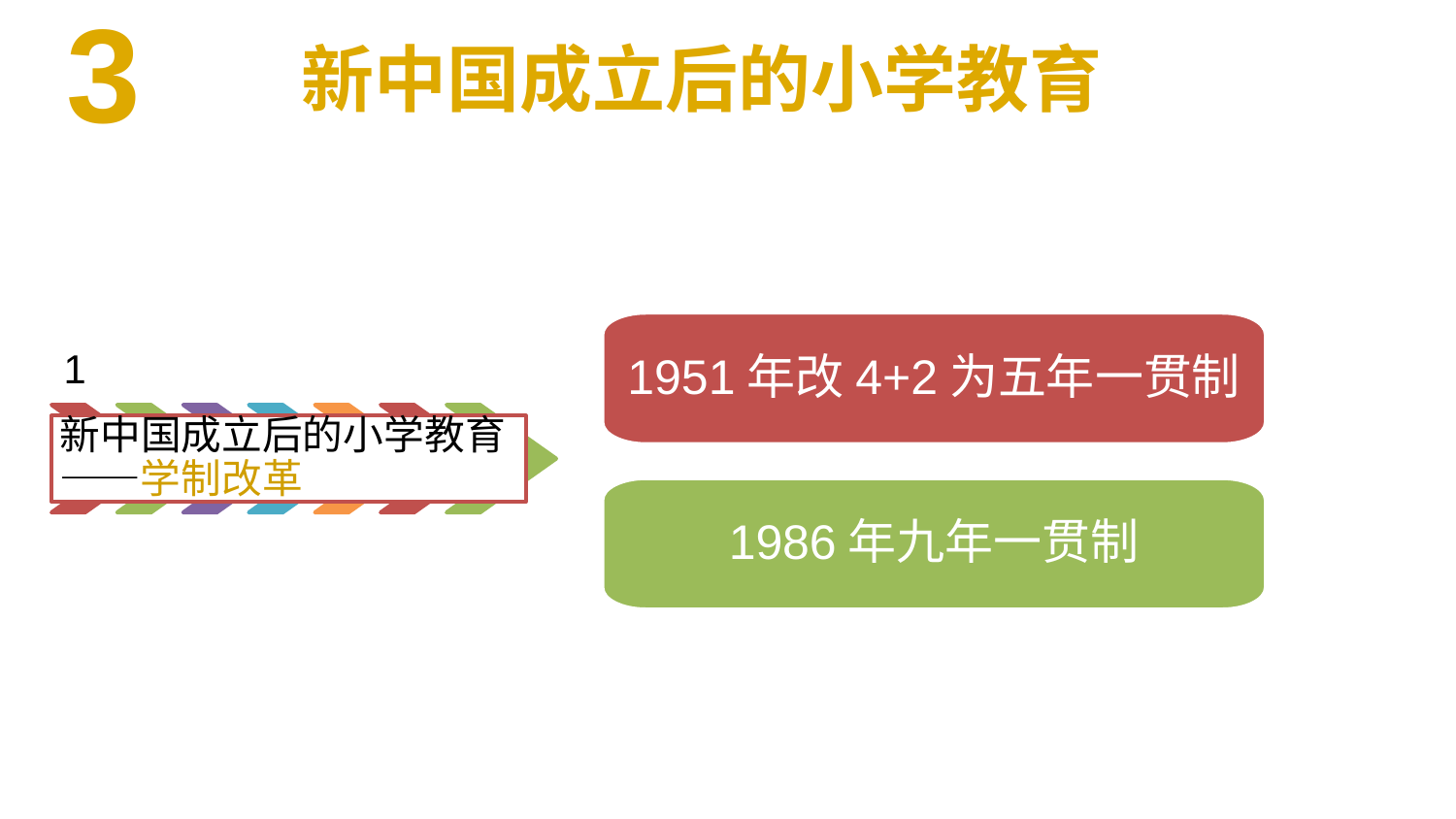

3
新中国成立后的小学教育
1951年改4+2为五年一贯制
1

新中国成立后的小学教育——学制改革
1986年九年一贯制